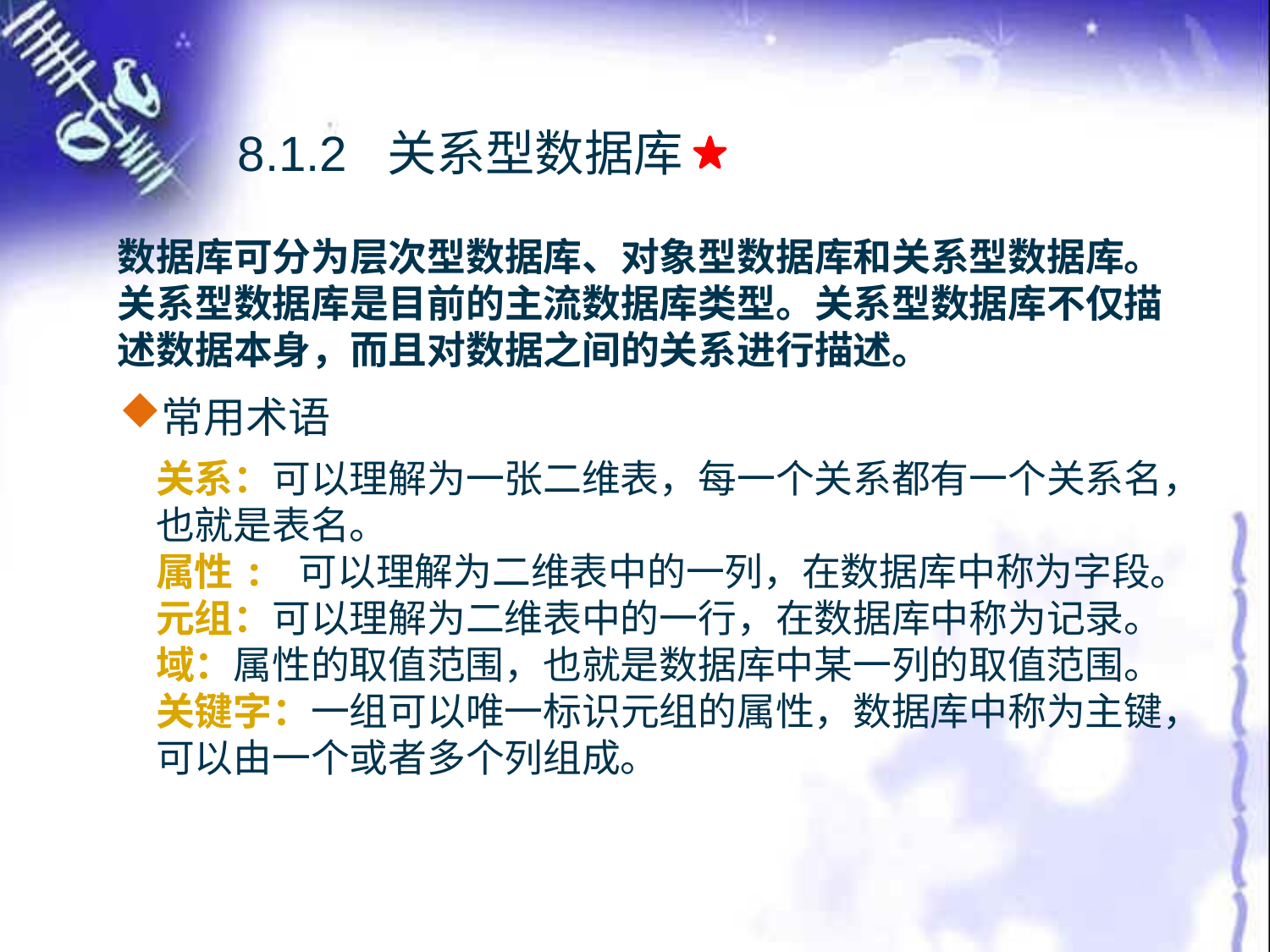

8.1.2  关系型数据库

数据库可分为层次型数据库、对象型数据库和关系型数据库。关系型数据库是目前的主流数据库类型。关系型数据库不仅描述数据本身，而且对数据之间的关系进行描述。
常用术语
关系：可以理解为一张二维表，每一个关系都有一个关系名，也就是表名。
属性: 可以理解为二维表中的一列，在数据库中称为字段。
元组：可以理解为二维表中的一行，在数据库中称为记录。
域：属性的取值范围，也就是数据库中某一列的取值范围。
关键字：一组可以唯一标识元组的属性，数据库中称为主键，可以由一个或者多个列组成。